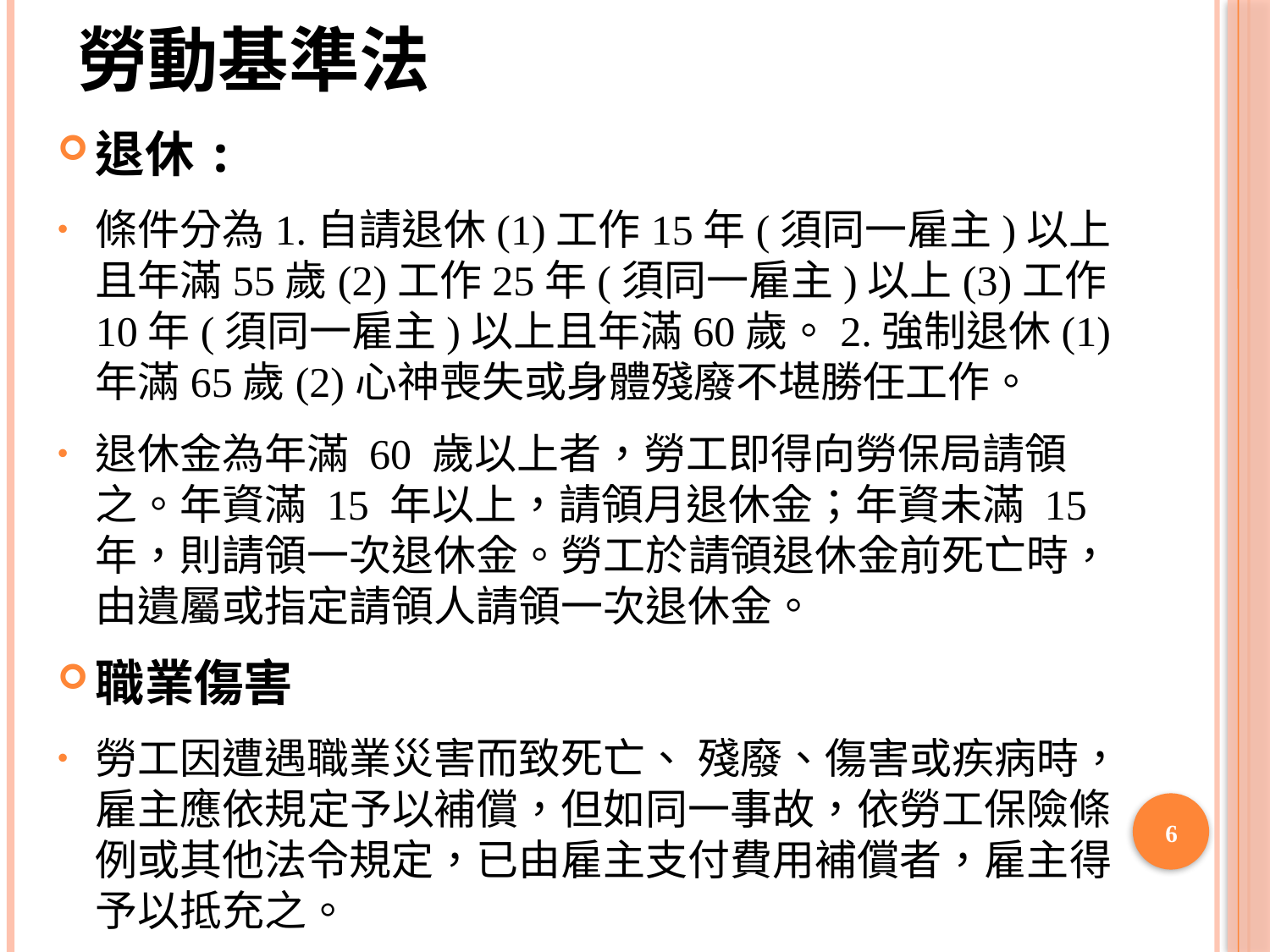

# 勞動基準法
退休:
條件分為1.自請退休(1)工作15年(須同一雇主)以上且年滿55歲(2)工作25年(須同一雇主)以上(3)工作10年(須同一雇主)以上且年滿60歲。2.強制退休(1)年滿65歲(2)心神喪失或身體殘廢不堪勝任工作。
退休金為年滿 60 歲以上者，勞工即得向勞保局請領之。年資滿 15 年以上，請領月退休金；年資未滿 15 年，則請領一次退休金。勞工於請領退休金前死亡時，由遺屬或指定請領人請領一次退休金。
職業傷害
勞工因遭遇職業災害而致死亡、 殘廢、傷害或疾病時，雇主應依規定予以補償，但如同一事故，依勞工保險條例或其他法令規定，已由雇主支付費用補償者，雇主得予以抵充之。

6